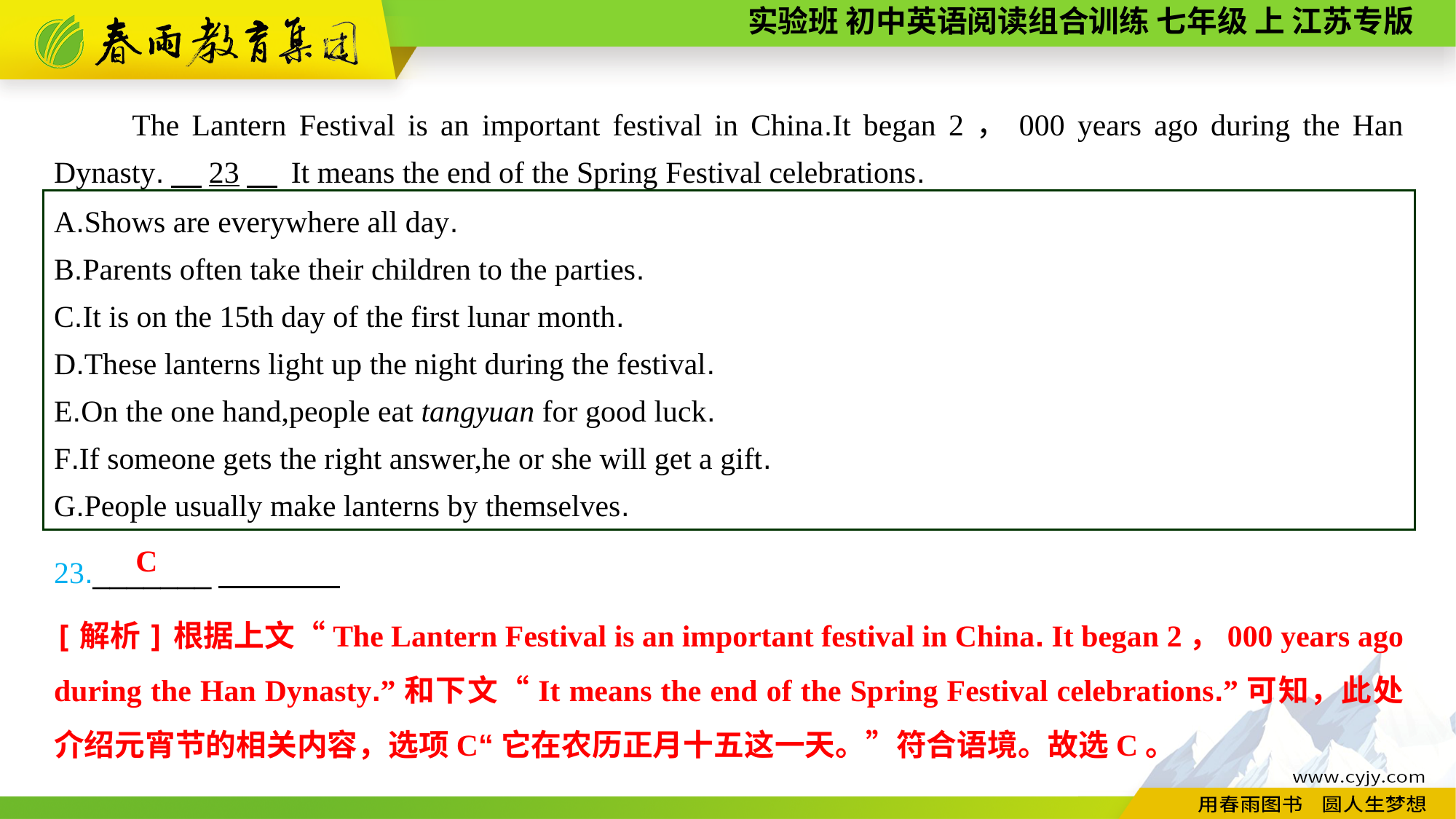

The Lantern Festival is an important festival in China.It began 2，000 years ago during the Han Dynasty.　23　 It means the end of the Spring Festival celebrations.
A.Shows are everywhere all day.
B.Parents often take their children to the parties.
C.It is on the 15th day of the first lunar month.
D.These lanterns light up the night during the festival.
E.On the one hand,people eat tangyuan for good luck.
F.If someone gets the right answer,he or she will get a gift.
G.People usually make lanterns by themselves.

23._______
C
[解析]根据上文“The Lantern Festival is an important festival in China. It began 2，000 years ago during the Han Dynasty.”和下文“It means the end of the Spring Festival celebrations.”可知，此处介绍元宵节的相关内容，选项C“它在农历正月十五这一天。”符合语境。故选C。